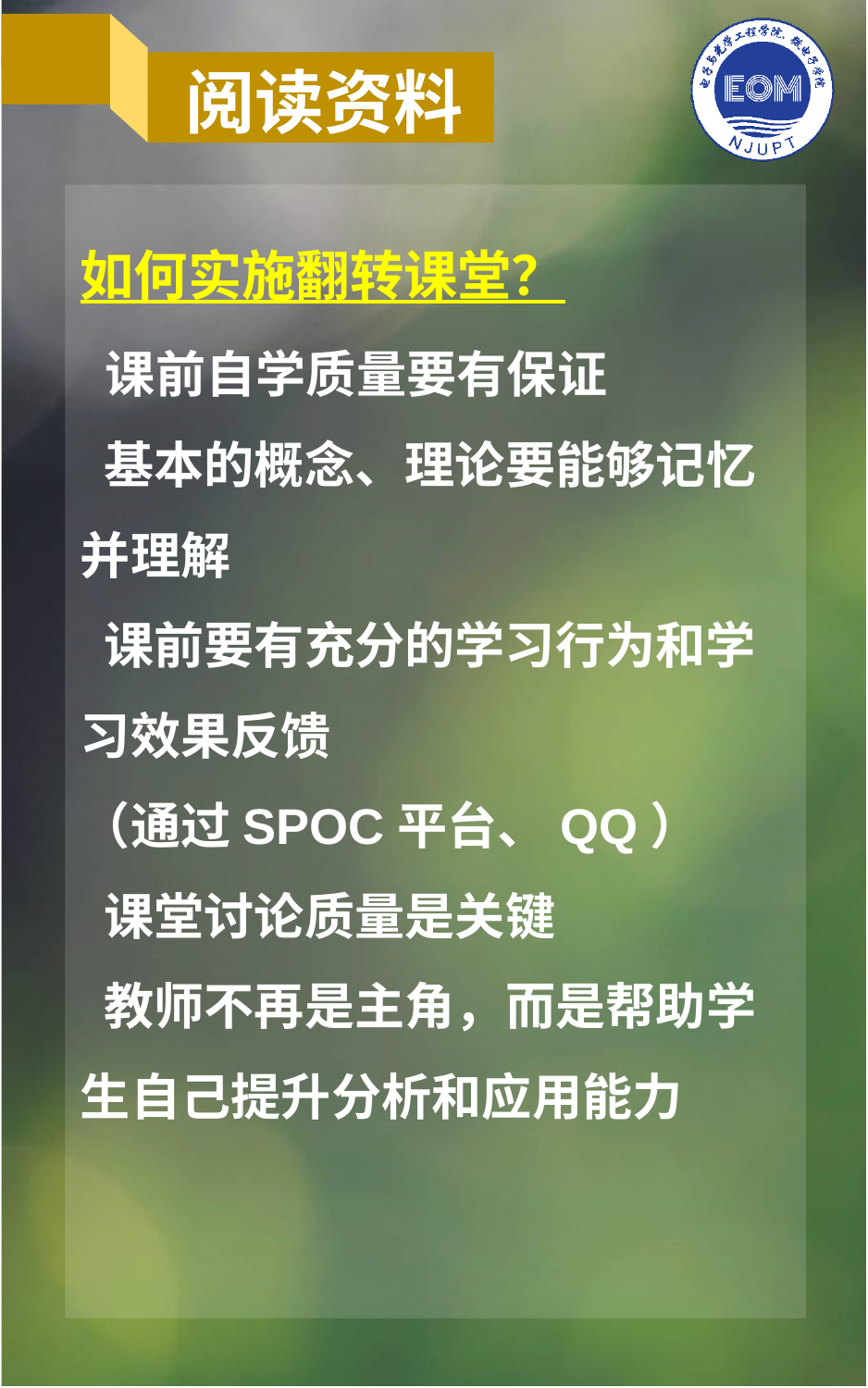

阅读资料
如何实施翻转课堂？
 课前自学质量要有保证
 基本的概念、理论要能够记忆并理解
 课前要有充分的学习行为和学习效果反馈
（通过SPOC平台、QQ）
 课堂讨论质量是关键
 教师不再是主角，而是帮助学生自己提升分析和应用能力